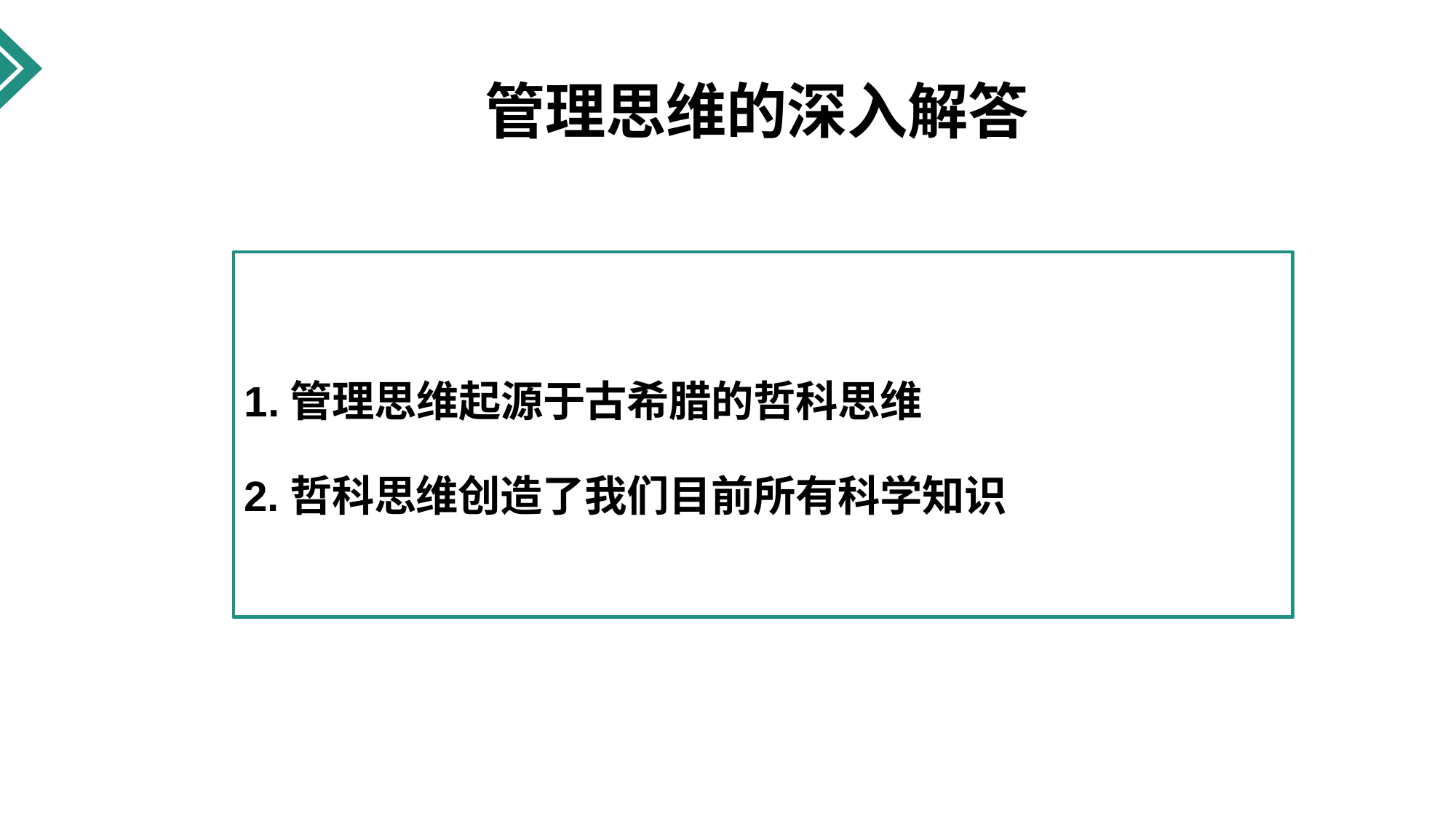

管理思维的深入解答
1.管理思维起源于古希腊的哲科思维
2.哲科思维创造了我们目前所有科学知识